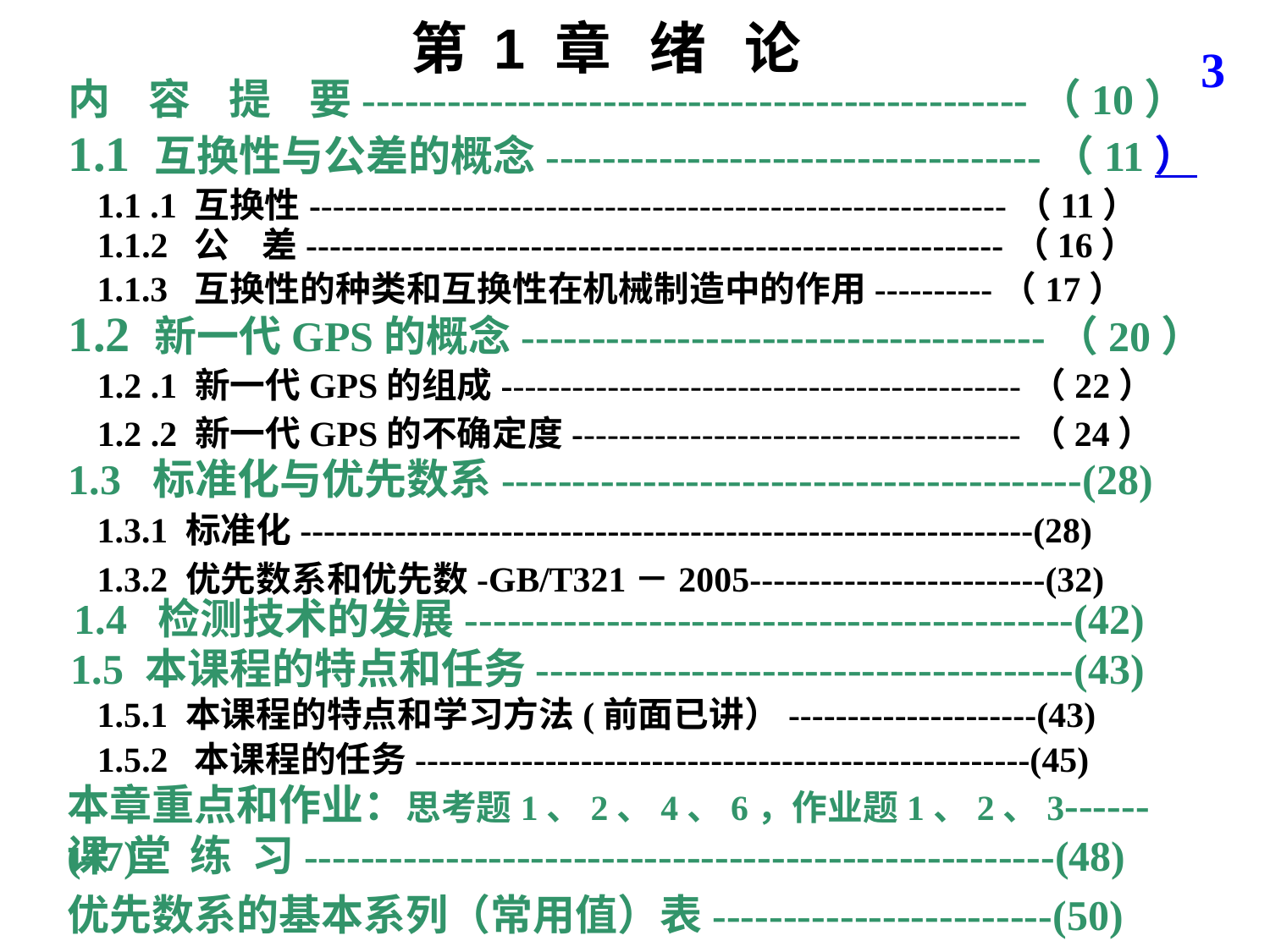

第 1 章   绪   论
3
内    容    提    要-----------------------------------------------（10）
1.1 互换性与公差的概念-----------------------------------（11）
1.1 .1 互换性-----------------------------------------------------------（11）
1.1.2  公    差-----------------------------------------------------------（16）
1.1.3  互换性的种类和互换性在机械制造中的作用----------（17）
1.2 新一代GPS的概念-------------------------------------（20）
1.2 .1 新一代GPS的组成--------------------------------------------（22）
1.2 .2 新一代GPS的不确定度--------------------------------------（24）
1.3  标准化与优先数系-----------------------------------------(28)
1.3.1 标准化--------------------------------------------------------------(28)
1.3.2 优先数系和优先数-GB/T321－2005-------------------------(32)
1.4  检测技术的发展-------------------------------------------(42)
1.5 本课程的特点和任务--------------------------------------(43)
1.5.1 本课程的特点和学习方法(前面已讲）---------------------(43)
1.5.2  本课程的任务----------------------------------------------------(45)
本章重点和作业：思考题1、2、4、6，作业题1、2、3------(47)
课  堂  练  习-----------------------------------------------------(48)
优先数系的基本系列（常用值）表------------------------(50)